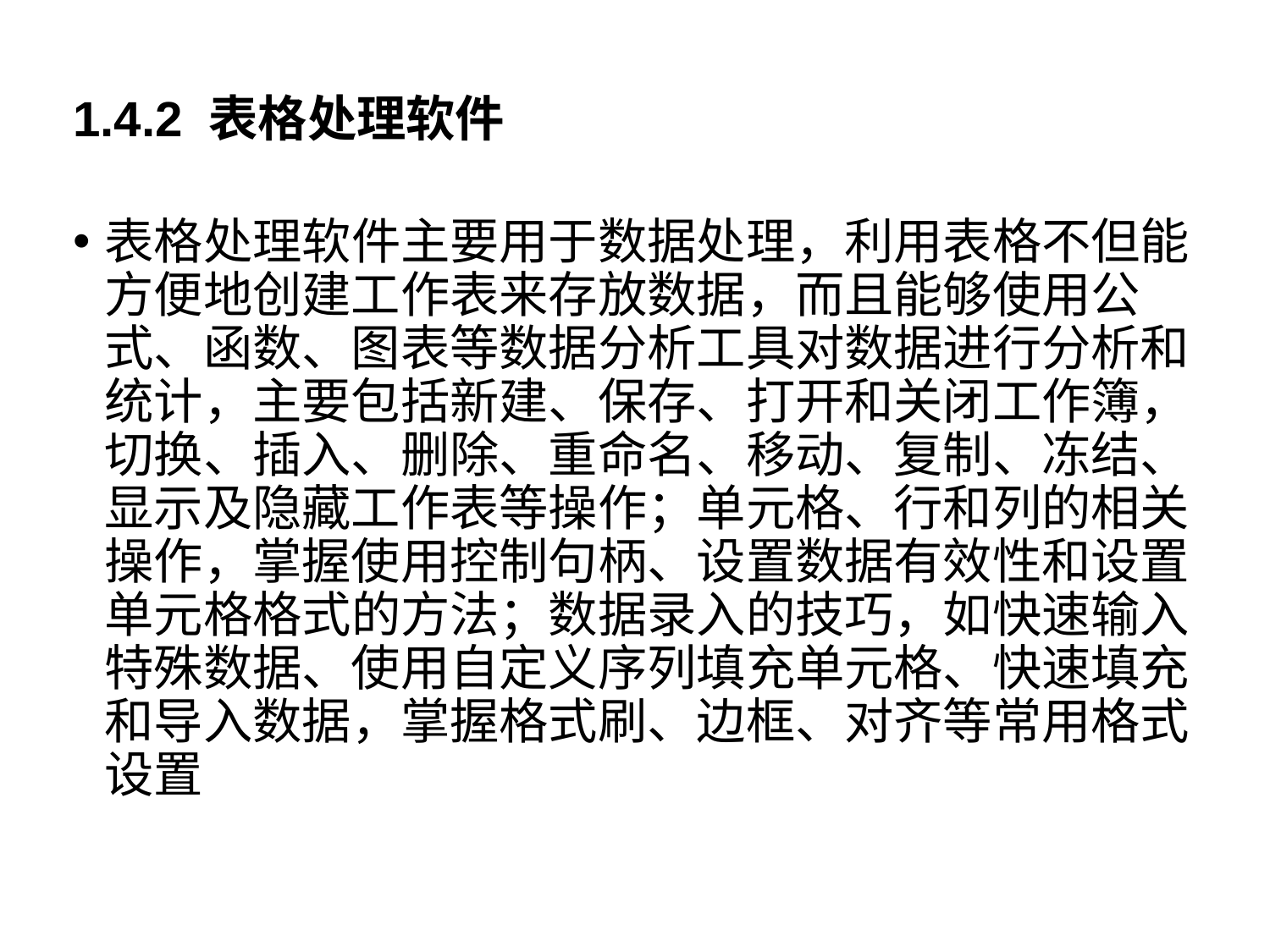

# 1.4.2 表格处理软件
表格处理软件主要用于数据处理，利用表格不但能方便地创建工作表来存放数据，而且能够使用公式、函数、图表等数据分析工具对数据进行分析和统计，主要包括新建、保存、打开和关闭工作簿，切换、插入、删除、重命名、移动、复制、冻结、显示及隐藏工作表等操作；单元格、行和列的相关操作，掌握使用控制句柄、设置数据有效性和设置单元格格式的方法；数据录入的技巧，如快速输入特殊数据、使用自定义序列填充单元格、快速填充和导入数据，掌握格式刷、边框、对齐等常用格式设置